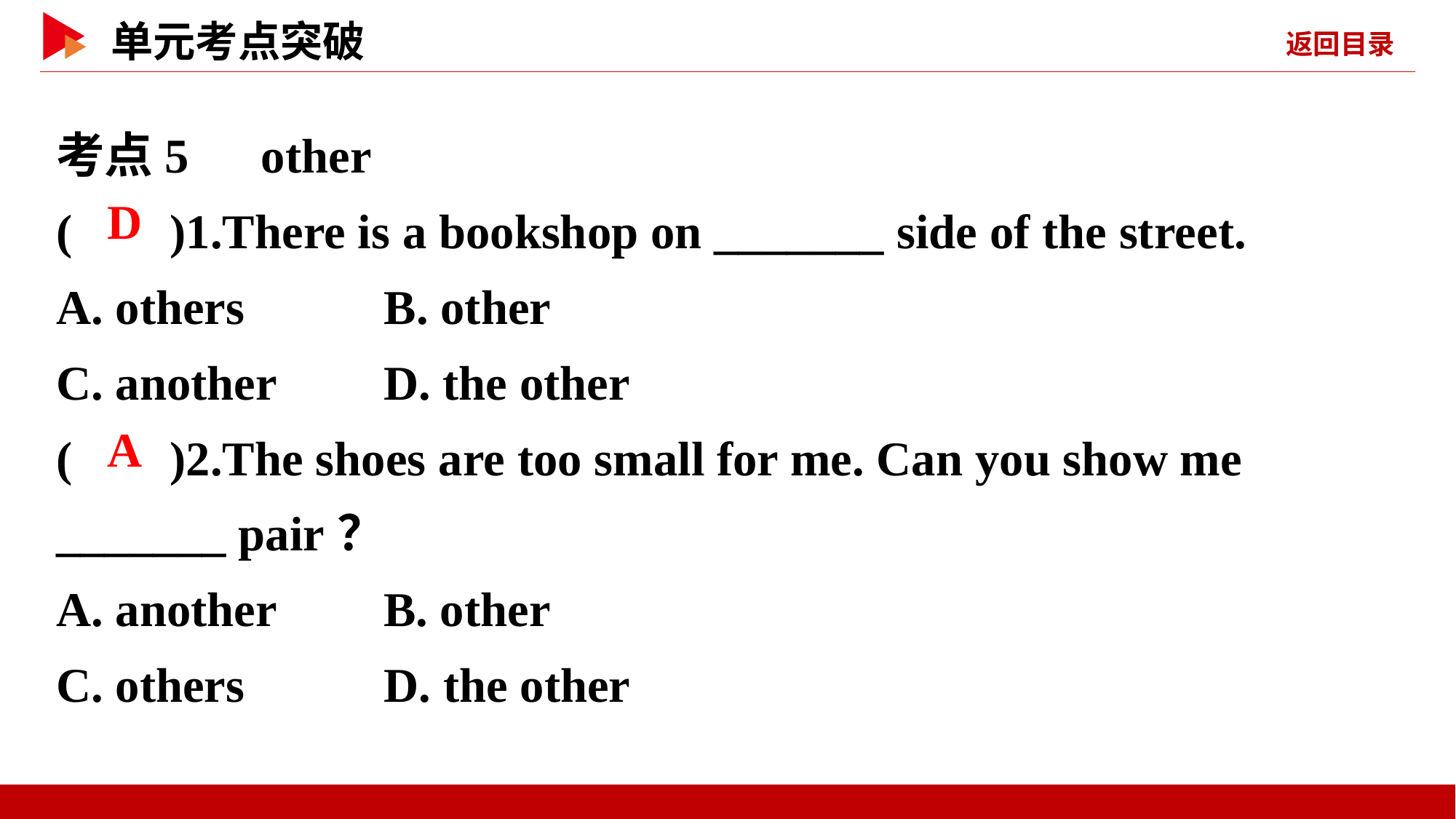

考点5　other
(        )1.There is a bookshop on _______ side of the street.
A. others	         B. other
C. another	D. the other
(        )2.The shoes are too small for me. Can you show me _______ pair？
A. another	B. other
C. others	         D. the other
   D
   A